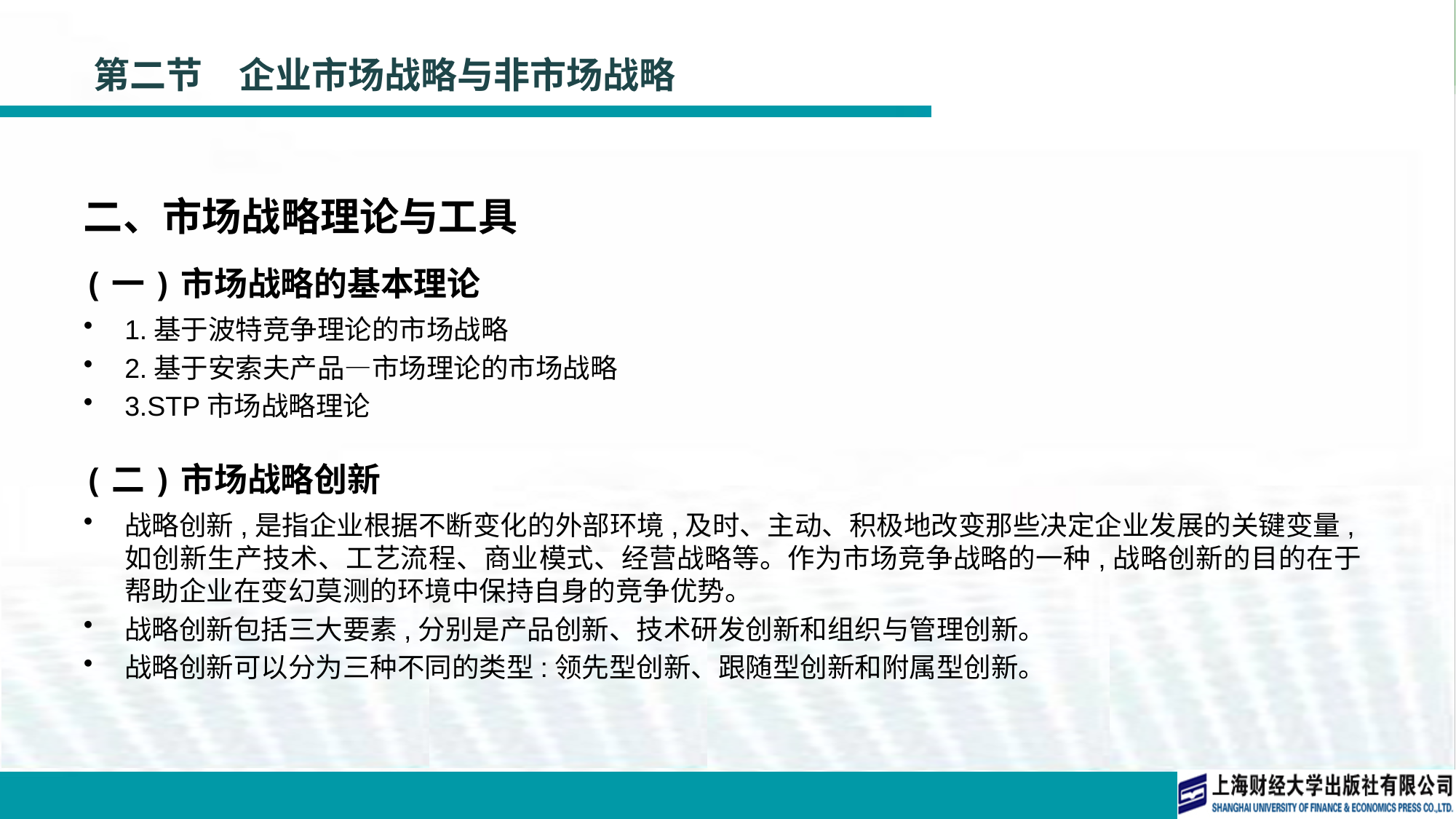

# 第二节　企业市场战略与非市场战略
二、市场战略理论与工具
(一)市场战略的基本理论
1.基于波特竞争理论的市场战略
2.基于安索夫产品—市场理论的市场战略
3.STP市场战略理论
(二)市场战略创新
战略创新,是指企业根据不断变化的外部环境,及时、主动、积极地改变那些决定企业发展的关键变量,如创新生产技术、工艺流程、商业模式、经营战略等。作为市场竞争战略的一种,战略创新的目的在于帮助企业在变幻莫测的环境中保持自身的竞争优势。
战略创新包括三大要素,分别是产品创新、技术研发创新和组织与管理创新。
战略创新可以分为三种不同的类型:领先型创新、跟随型创新和附属型创新。